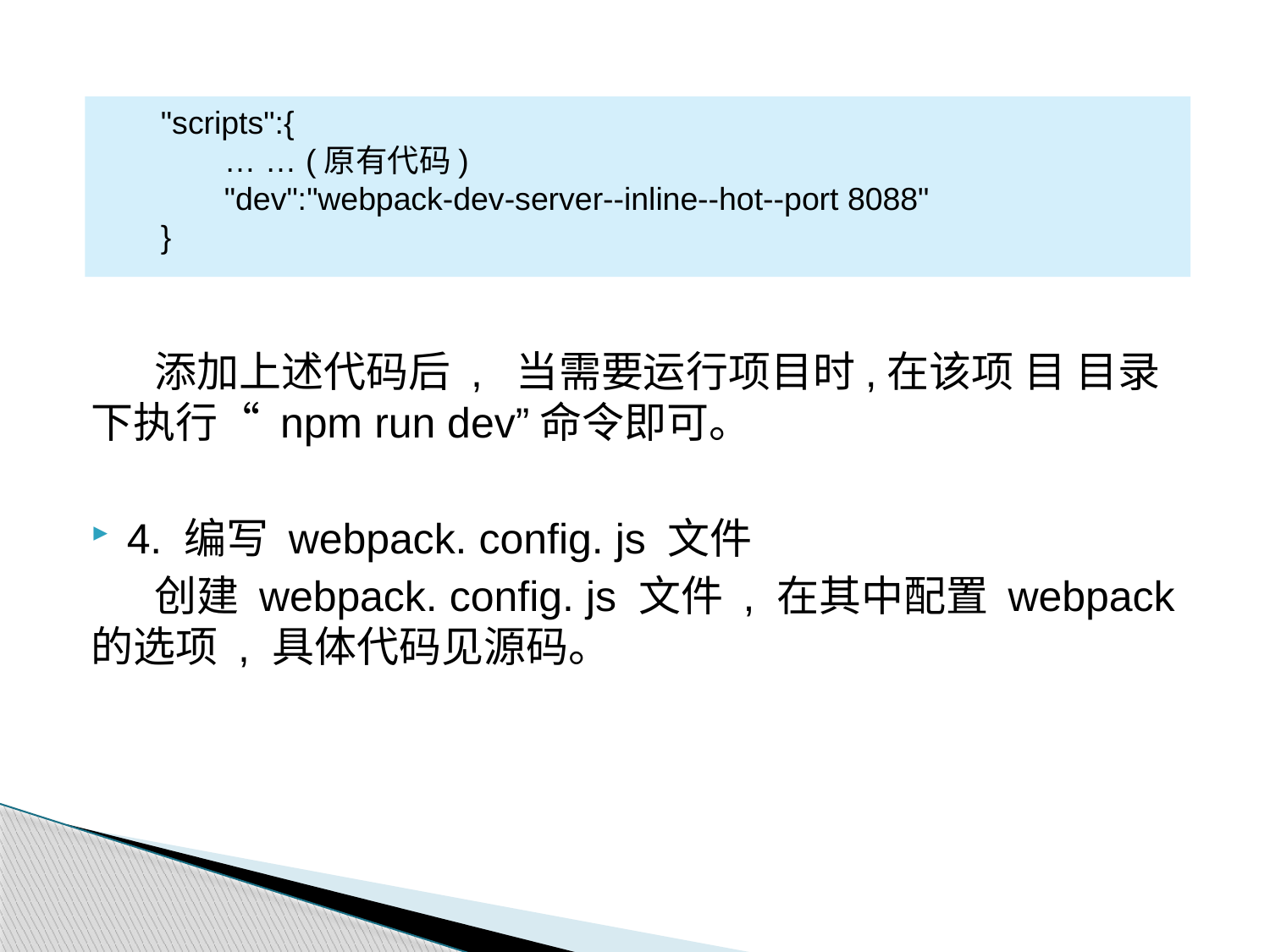

添加上述代码后 ,  当需要运行项目时,在该项 目 目录下执行“ npm run dev”命令即可。

4. 编写 webpack. config. js 文件
创建 webpack. config. js 文件 , 在其中配置 webpack 的选项 , 具体代码见源码。

"scripts":{
… … (原有代码)
"dev":"webpack-dev-server--inline--hot--port 8088"
}